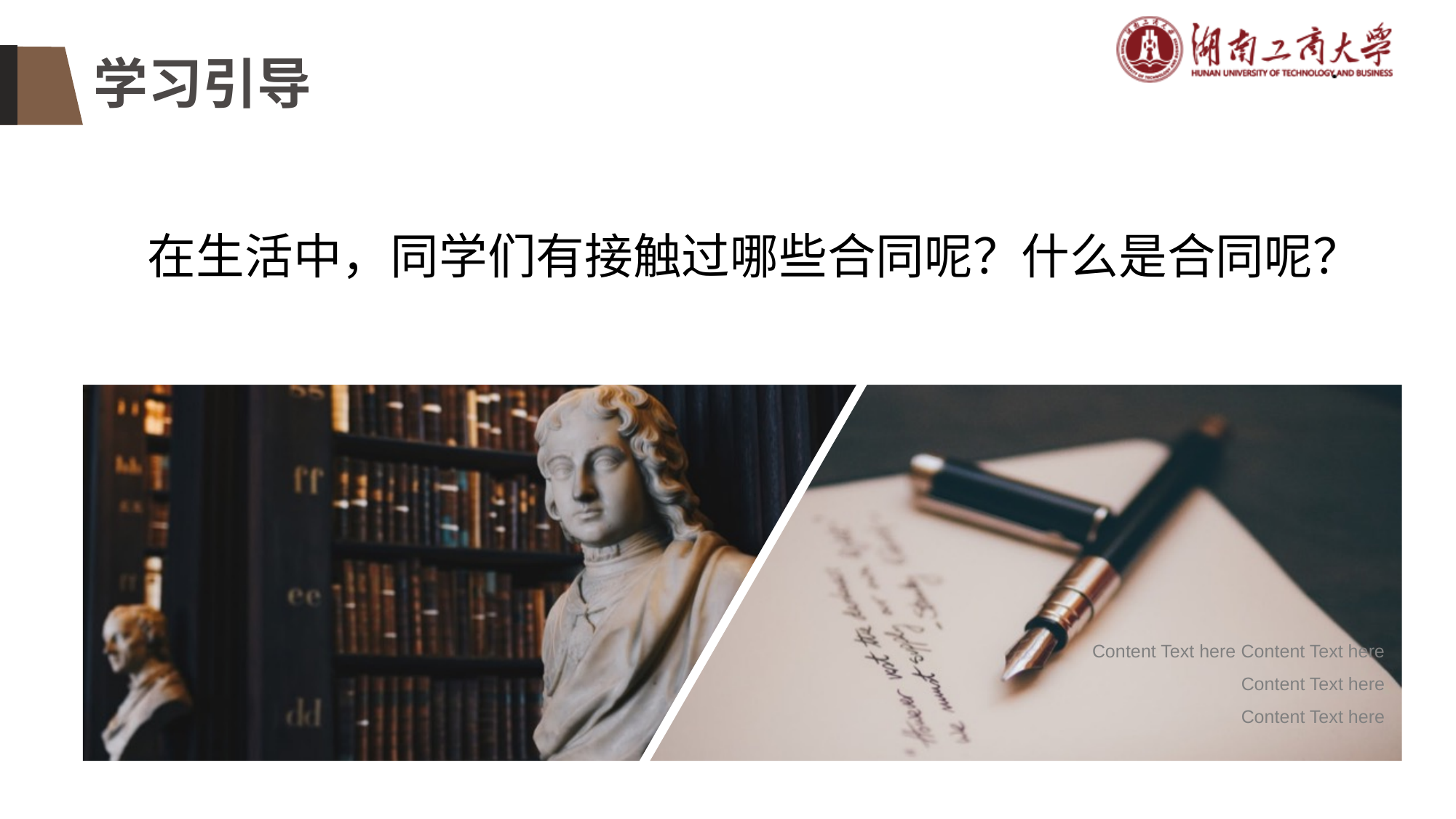

学习引导

       在生活中，同学们有接触过哪些合同呢？什么是合同呢？

Content Text here Content Text here Content Text here
Content Text here